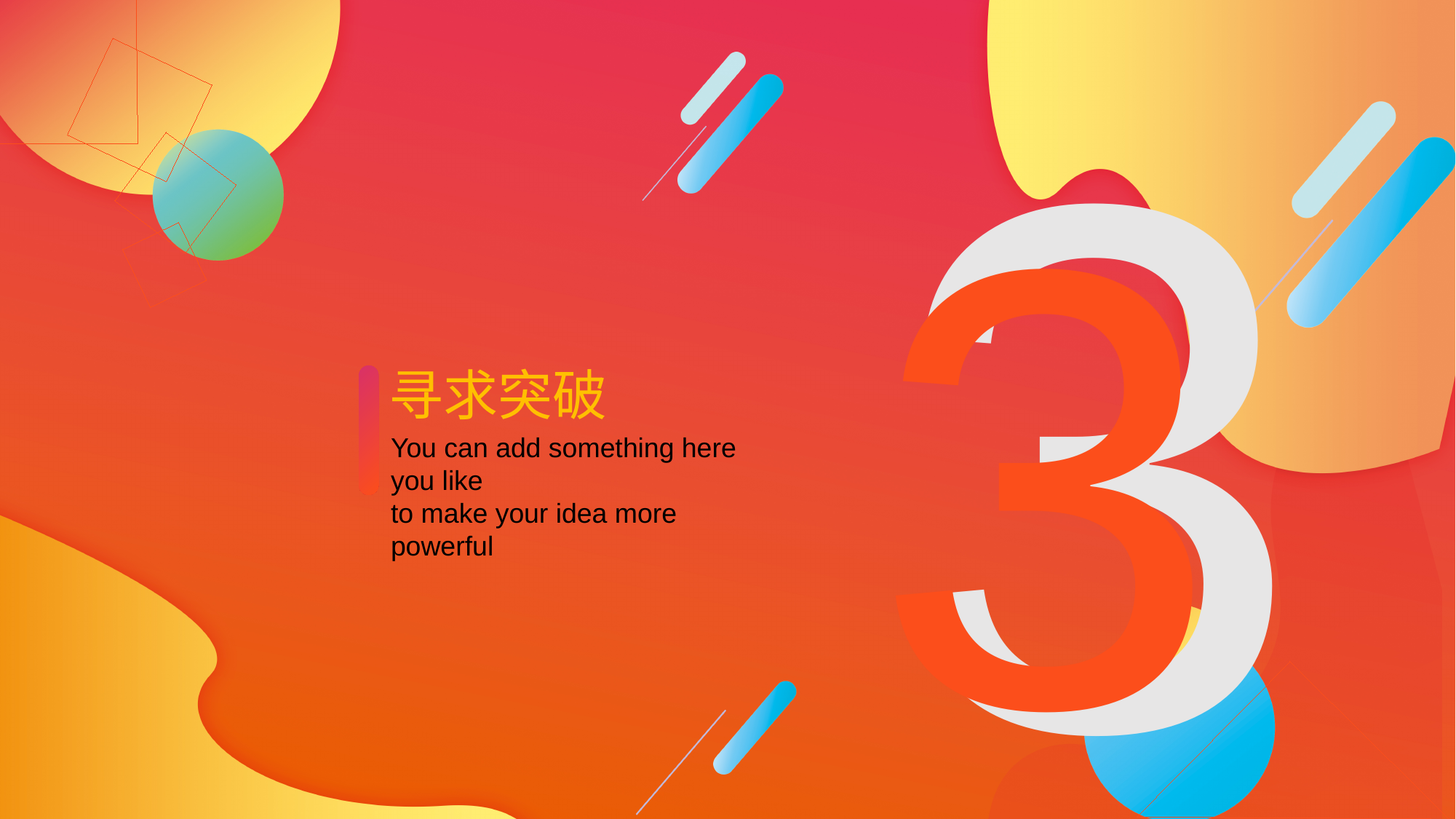

3

3

寻求突破

You can add something here you like
to make your idea more powerful